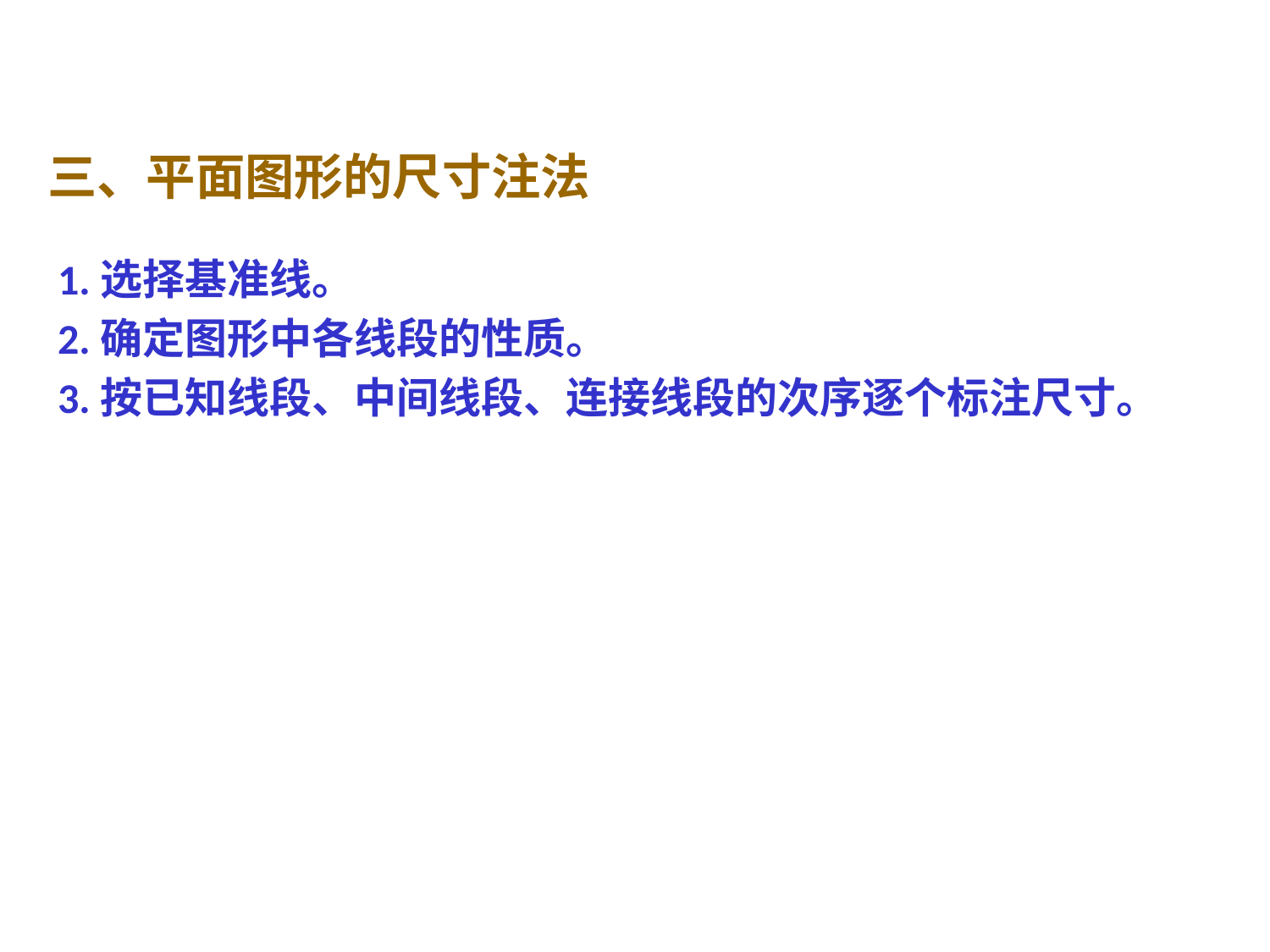

# 三、平面图形的尺寸注法
1.选择基准线。
2.确定图形中各线段的性质。
3.按已知线段、中间线段、连接线段的次序逐个标注尺寸。